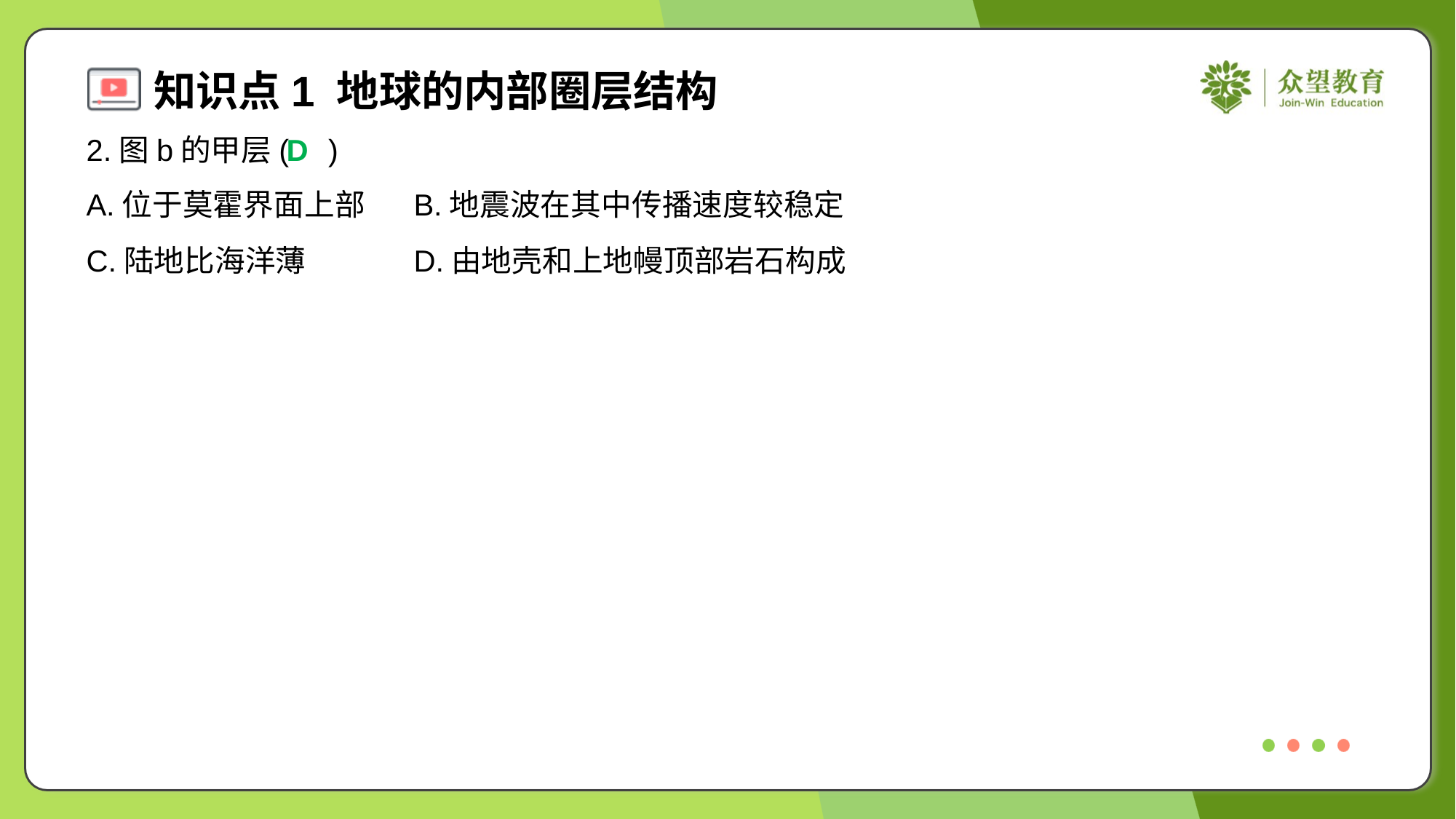

2.图b的甲层(     )
D
A.位于莫霍界面上部	B.地震波在其中传播速度较稳定
C.陆地比海洋薄	D.由地壳和上地幔顶部岩石构成